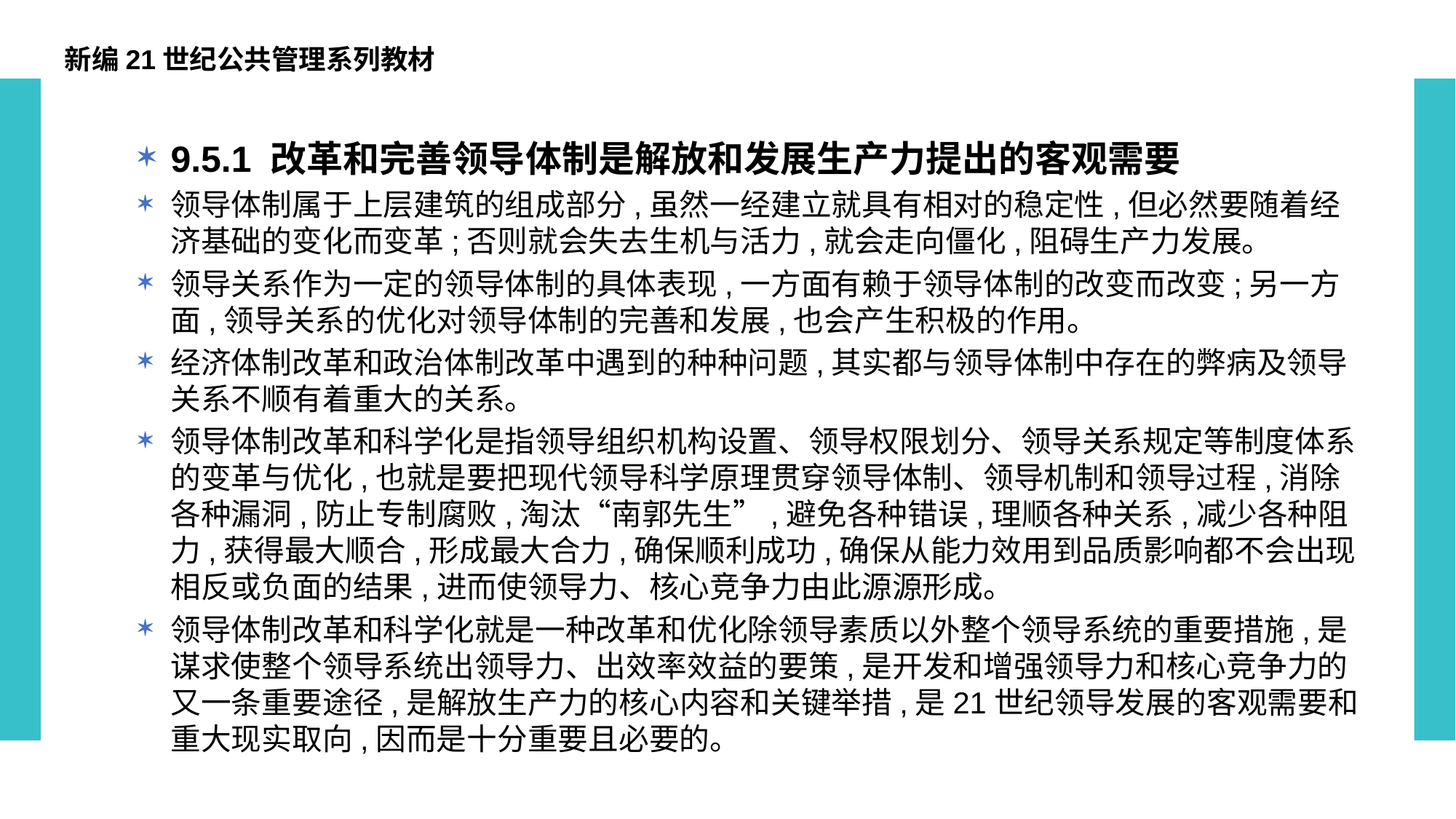

新编21世纪公共管理系列教材
9.5.1 改革和完善领导体制是解放和发展生产力提出的客观需要
领导体制属于上层建筑的组成部分,虽然一经建立就具有相对的稳定性,但必然要随着经济基础的变化而变革;否则就会失去生机与活力,就会走向僵化,阻碍生产力发展。
领导关系作为一定的领导体制的具体表现,一方面有赖于领导体制的改变而改变;另一方面,领导关系的优化对领导体制的完善和发展,也会产生积极的作用。
经济体制改革和政治体制改革中遇到的种种问题,其实都与领导体制中存在的弊病及领导关系不顺有着重大的关系。
领导体制改革和科学化是指领导组织机构设置、领导权限划分、领导关系规定等制度体系的变革与优化,也就是要把现代领导科学原理贯穿领导体制、领导机制和领导过程,消除各种漏洞,防止专制腐败,淘汰“南郭先生”,避免各种错误,理顺各种关系,减少各种阻力,获得最大顺合,形成最大合力,确保顺利成功,确保从能力效用到品质影响都不会出现相反或负面的结果,进而使领导力、核心竞争力由此源源形成。
领导体制改革和科学化就是一种改革和优化除领导素质以外整个领导系统的重要措施,是谋求使整个领导系统出领导力、出效率效益的要策,是开发和增强领导力和核心竞争力的又一条重要途径,是解放生产力的核心内容和关键举措,是21世纪领导发展的客观需要和重大现实取向,因而是十分重要且必要的。